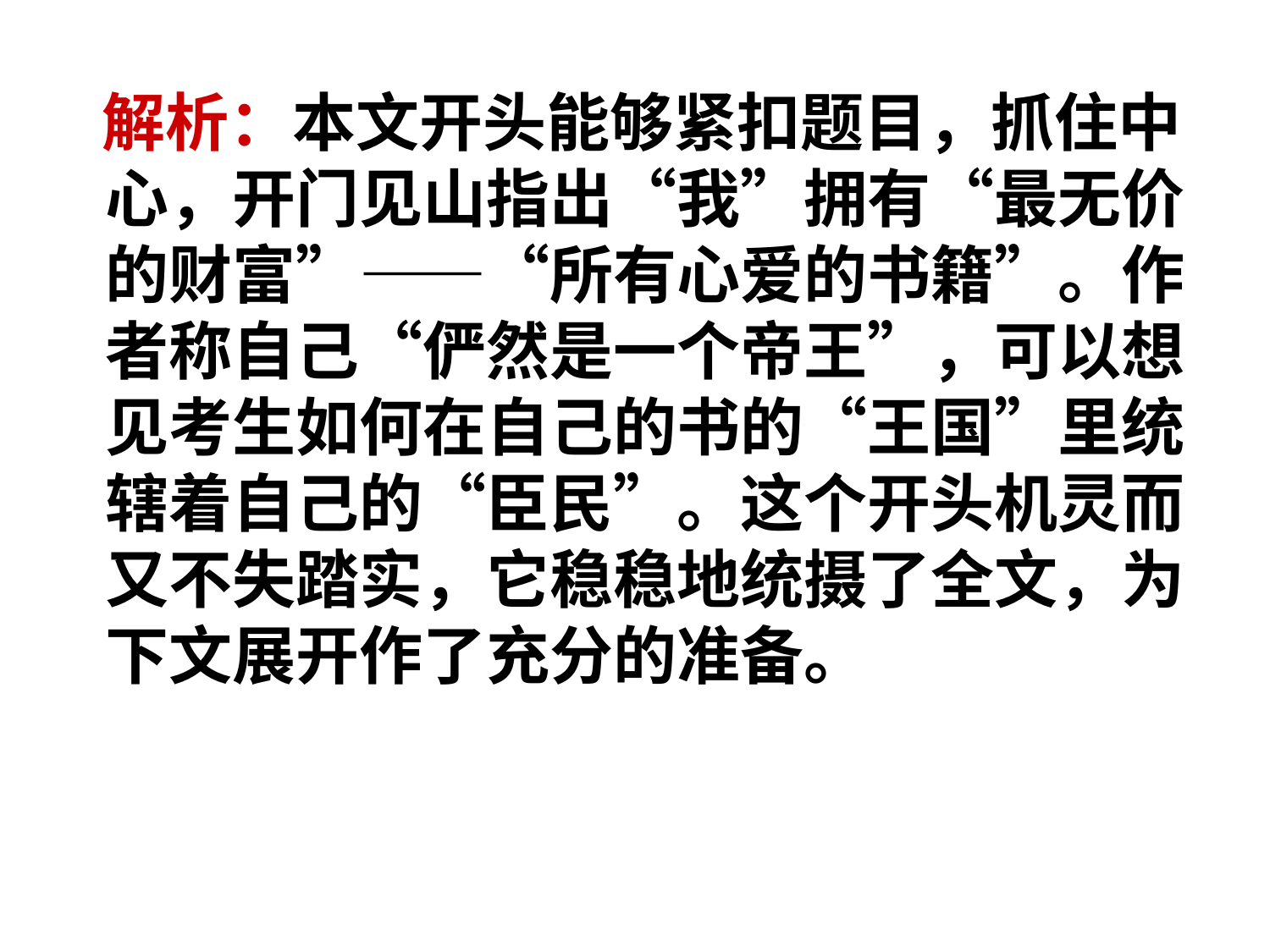

解析：本文开头能够紧扣题目，抓住中心，开门见山指出“我”拥有“最无价的财富”——“所有心爱的书籍”。作者称自己“俨然是一个帝王”，可以想见考生如何在自己的书的“王国”里统辖着自己的“臣民”。这个开头机灵而又不失踏实，它稳稳地统摄了全文，为下文展开作了充分的准备。